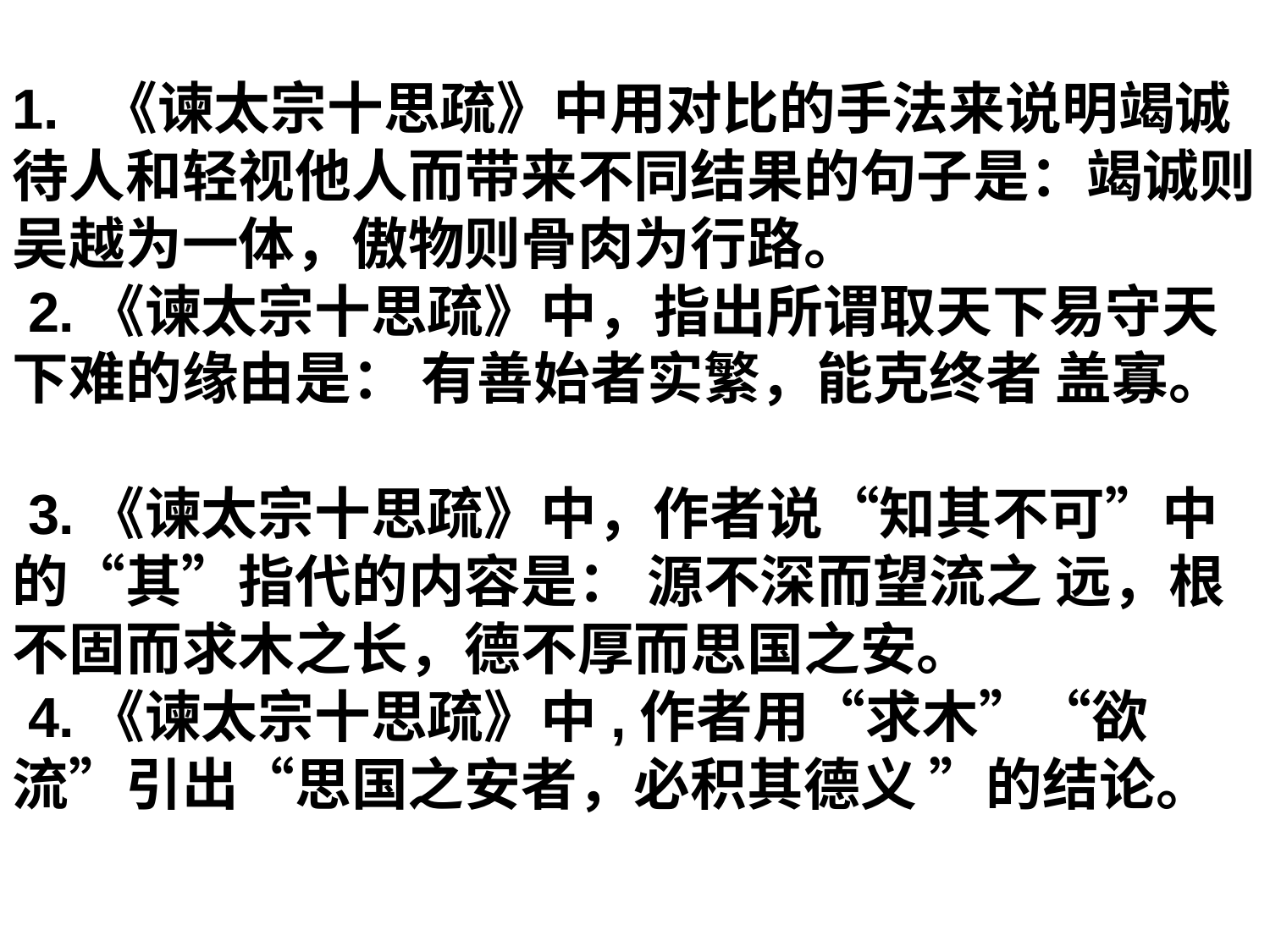

1. 《谏太宗十思疏》中用对比的手法来说明竭诚待人和轻视他人而带来不同结果的句子是：竭诚则吴越为一体，傲物则骨肉为行路。
 2.《谏太宗十思疏》中，指出所谓取天下易守天下难的缘由是： 有善始者实繁，能克终者 盖寡。
 3.《谏太宗十思疏》中，作者说“知其不可”中的“其”指代的内容是： 源不深而望流之 远，根不固而求木之长，德不厚而思国之安。
 4.《谏太宗十思疏》中,作者用“求木”“欲流”引出“思国之安者，必积其德义 ”的结论。